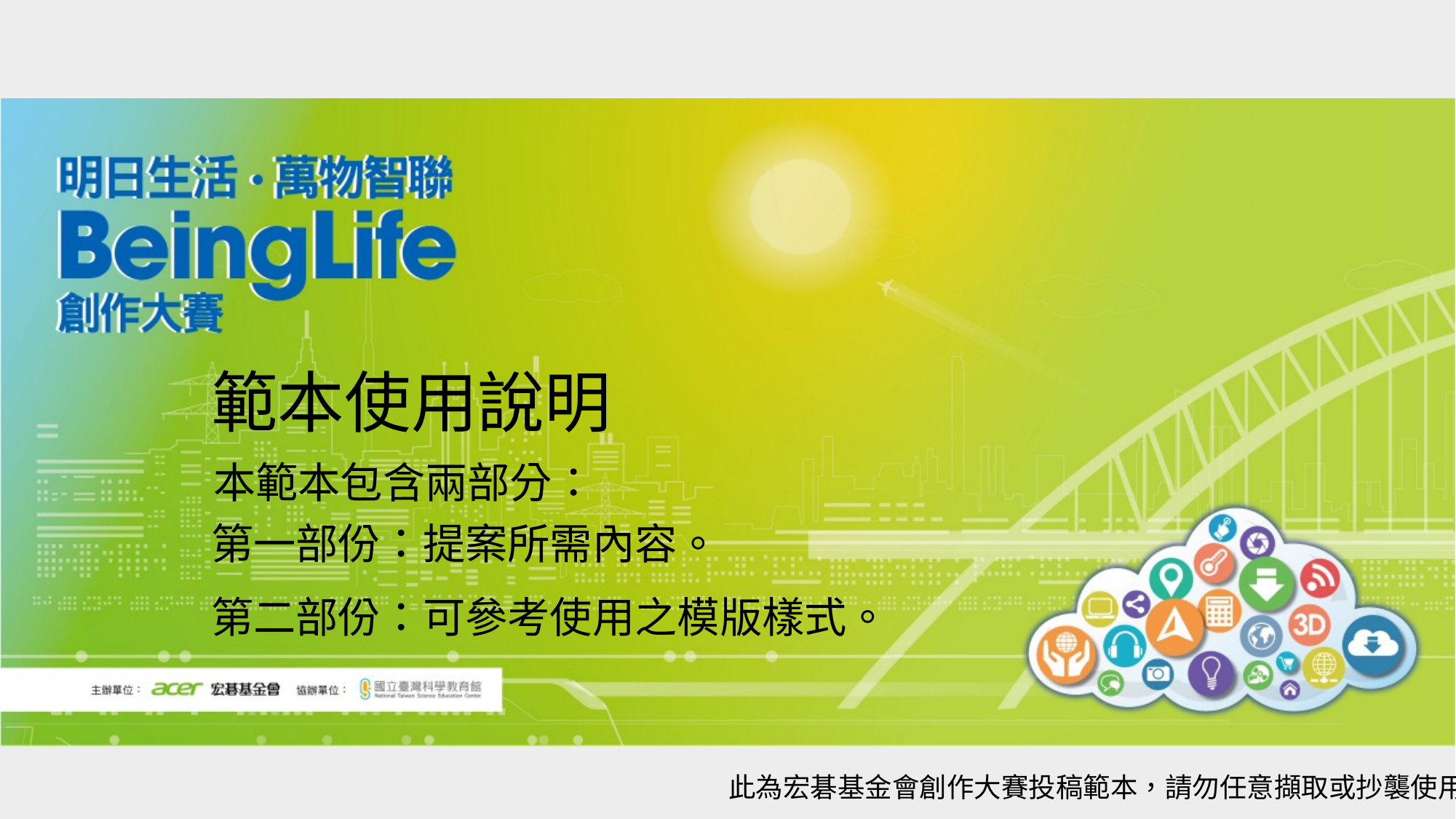

範本使用說明
本範本包含兩部分：
第一部份：提案所需內容。
第二部份：可參考使用之模版樣式。